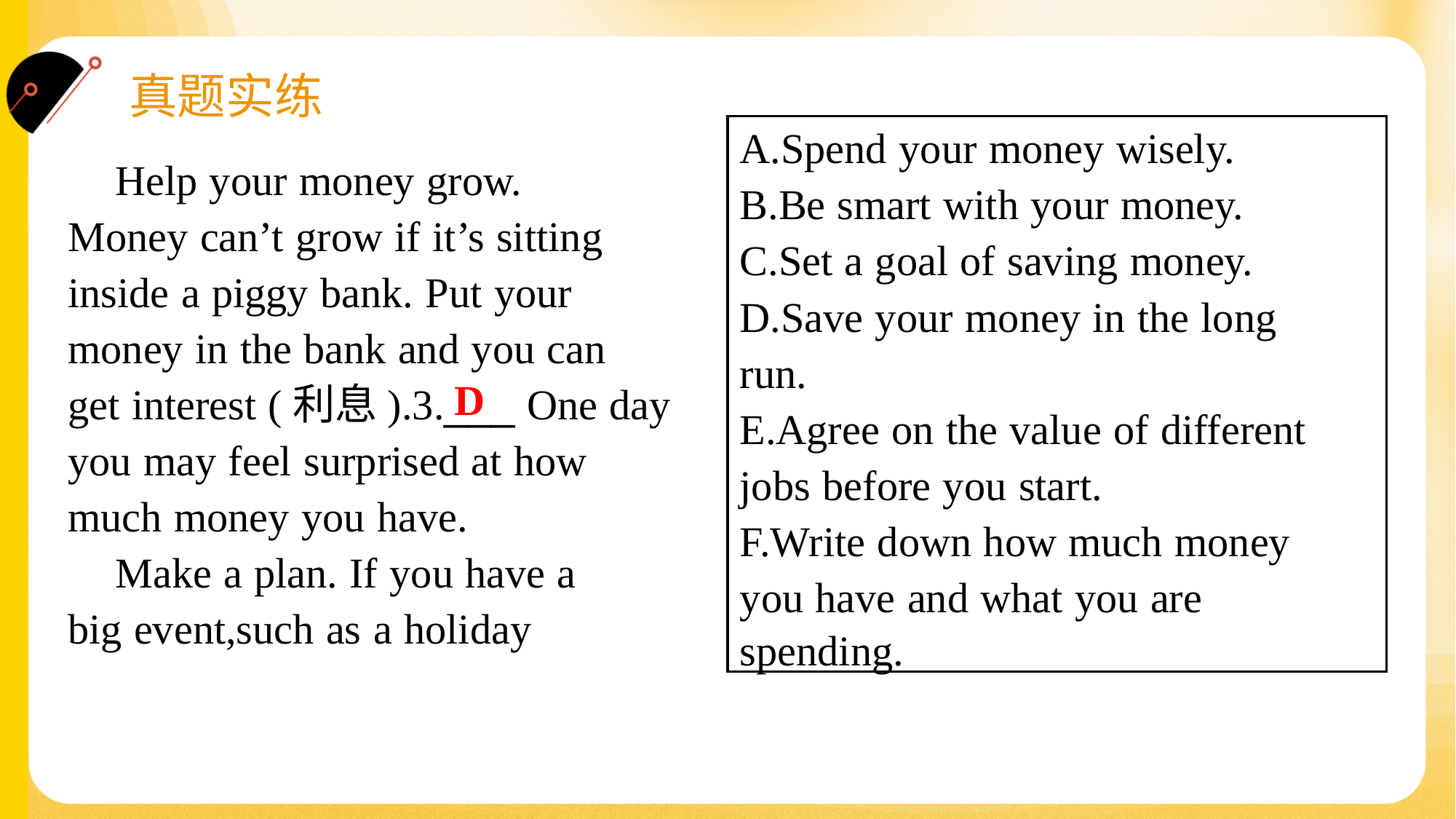

A.Spend your money wisely.
B.Be smart with your money.
C.Set a goal of saving money.
D.Save your money in the long
run.
E.Agree on the value of different
jobs before you start.
F.Write down how much money
you have and what you are
spending.
    Help your money grow.
Money can’t grow if it’s sitting
inside a piggy bank. Put your
money in the bank and you can
get interest (利息).3.___ One day
you may feel surprised at how
much money you have.
    Make a plan. If you have a
big event,such as a holiday

D